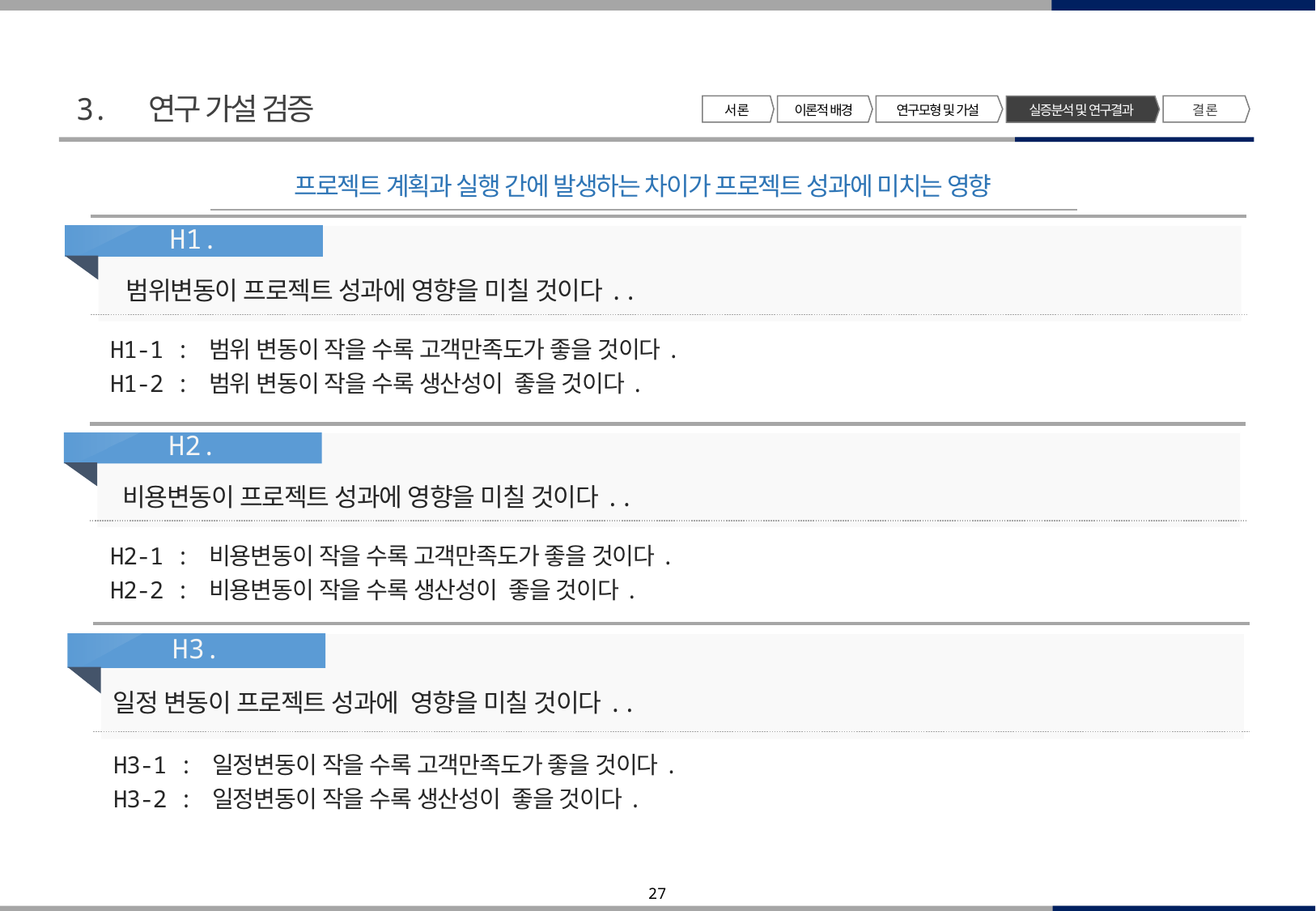

3.  연구 가설 검증
서  론
이론적 배경
연구모형 및 가설
결 론
실증분석 및 연구결과
프로젝트 계획과 실행 간에 발생하는 차이가 프로젝트 성과에 미치는 영향

H1.

범위변동이 프로젝트 성과에 영향을 미칠 것이다..
H1-1 : 범위 변동이 작을 수록 고객만족도가 좋을 것이다.
H1-2 : 범위 변동이 작을 수록 생산성이  좋을 것이다.

H2.

 비용변동이 프로젝트 성과에 영향을 미칠 것이다..
H2-1 : 비용변동이 작을 수록 고객만족도가 좋을 것이다.
H2-2 : 비용변동이 작을 수록 생산성이  좋을 것이다.

H3.

일정 변동이 프로젝트 성과에  영향을 미칠 것이다..
H3-1 : 일정변동이 작을 수록 고객만족도가 좋을 것이다.
H3-2 : 일정변동이 작을 수록 생산성이  좋을 것이다.